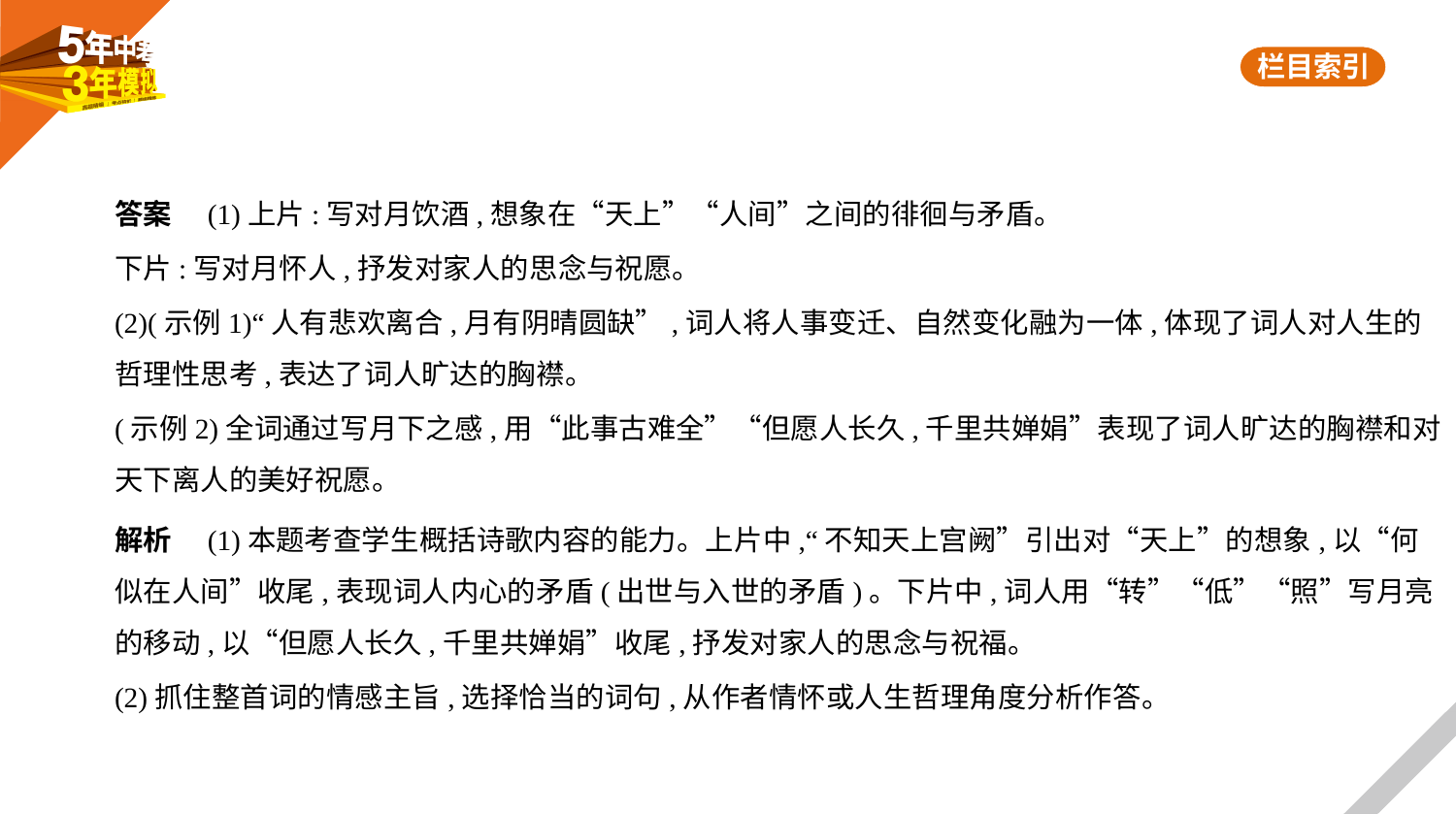

答案　(1)上片:写对月饮酒,想象在“天上”“人间”之间的徘徊与矛盾。
下片:写对月怀人,抒发对家人的思念与祝愿。
(2)(示例1)“人有悲欢离合,月有阴晴圆缺”,词人将人事变迁、自然变化融为一体,体现了词人对人生的
哲理性思考,表达了词人旷达的胸襟。
(示例2)全词通过写月下之感,用“此事古难全”“但愿人长久,千里共婵娟”表现了词人旷达的胸襟和对
天下离人的美好祝愿。
解析　(1)本题考查学生概括诗歌内容的能力。上片中,“不知天上宫阙”引出对“天上”的想象,以“何
似在人间”收尾,表现词人内心的矛盾(出世与入世的矛盾)。下片中,词人用“转”“低”“照”写月亮
的移动,以“但愿人长久,千里共婵娟”收尾,抒发对家人的思念与祝福。
(2)抓住整首词的情感主旨,选择恰当的词句,从作者情怀或人生哲理角度分析作答。